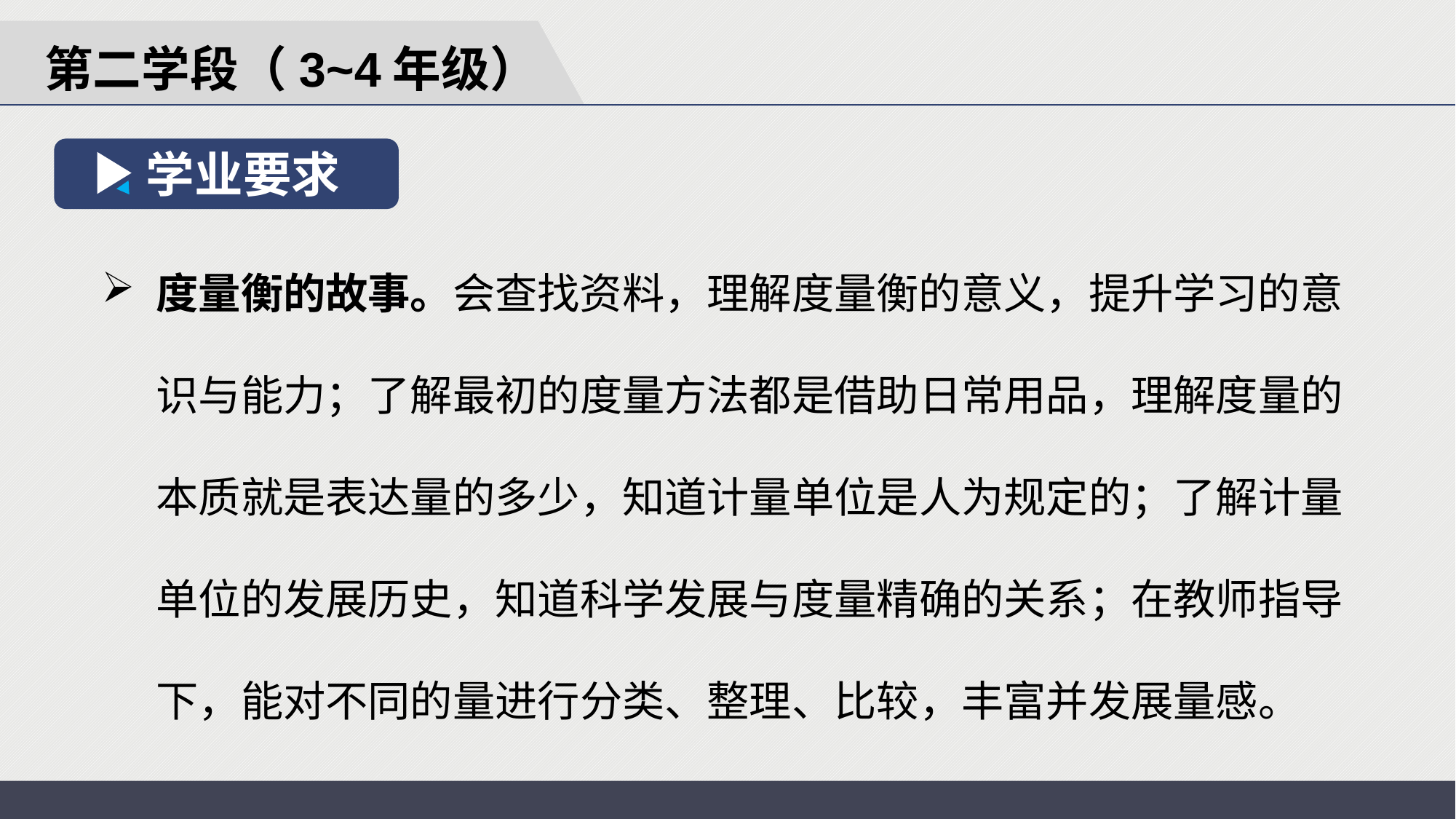

第二学段（3~4年级）
学业要求

度量衡的故事。会查找资料，理解度量衡的意义，提升学习的意识与能力；了解最初的度量方法都是借助日常用品，理解度量的本质就是表达量的多少，知道计量单位是人为规定的；了解计量单位的发展历史，知道科学发展与度量精确的关系；在教师指导下，能对不同的量进行分类、整理、比较，丰富并发展量感。